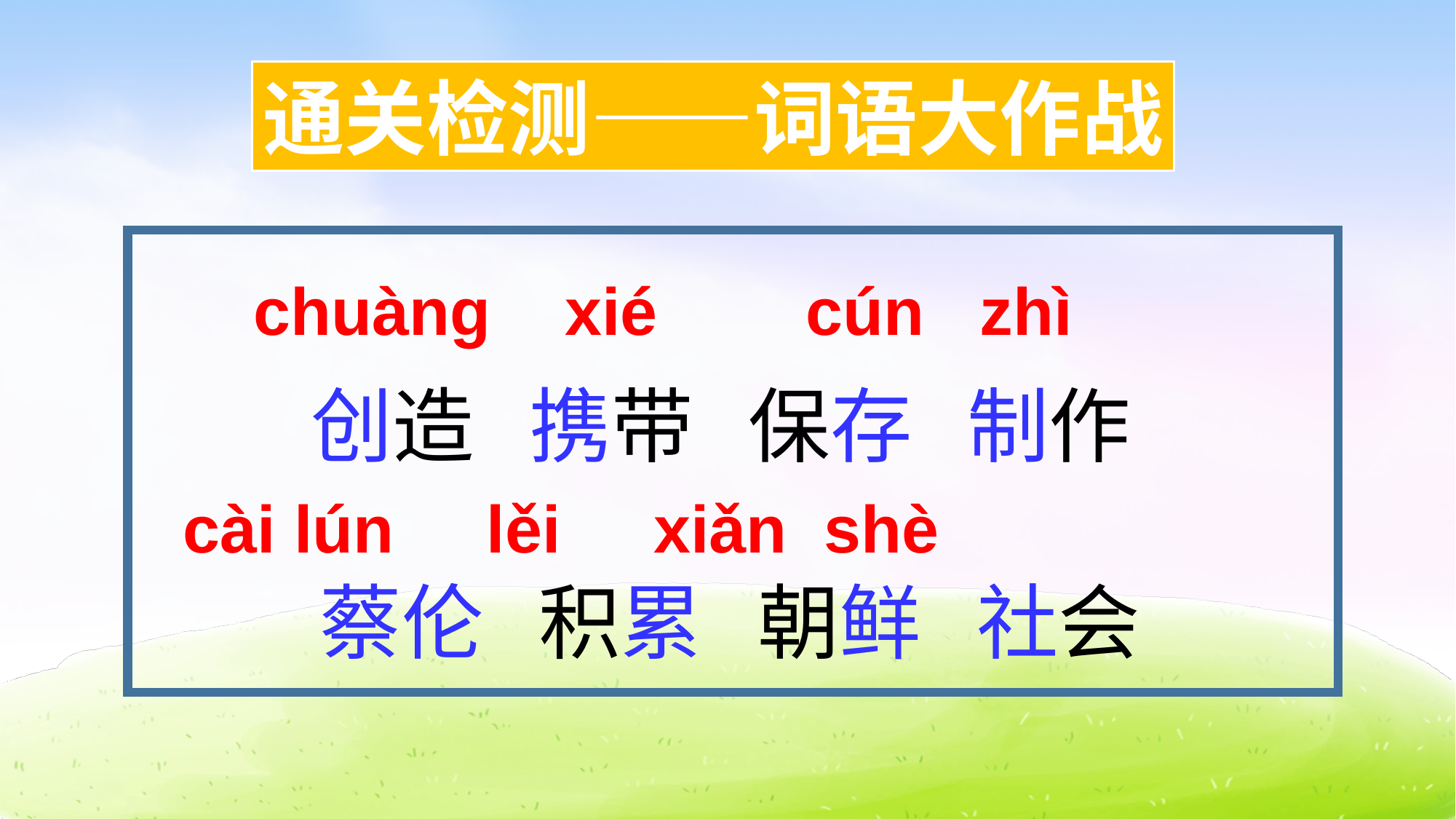

通关检测——词语大作战

chuàng    xié        cún   zhì
创造   携带   保存   制作
蔡伦   积累   朝鲜   社会
cài lún     lěi     xiǎn  shè